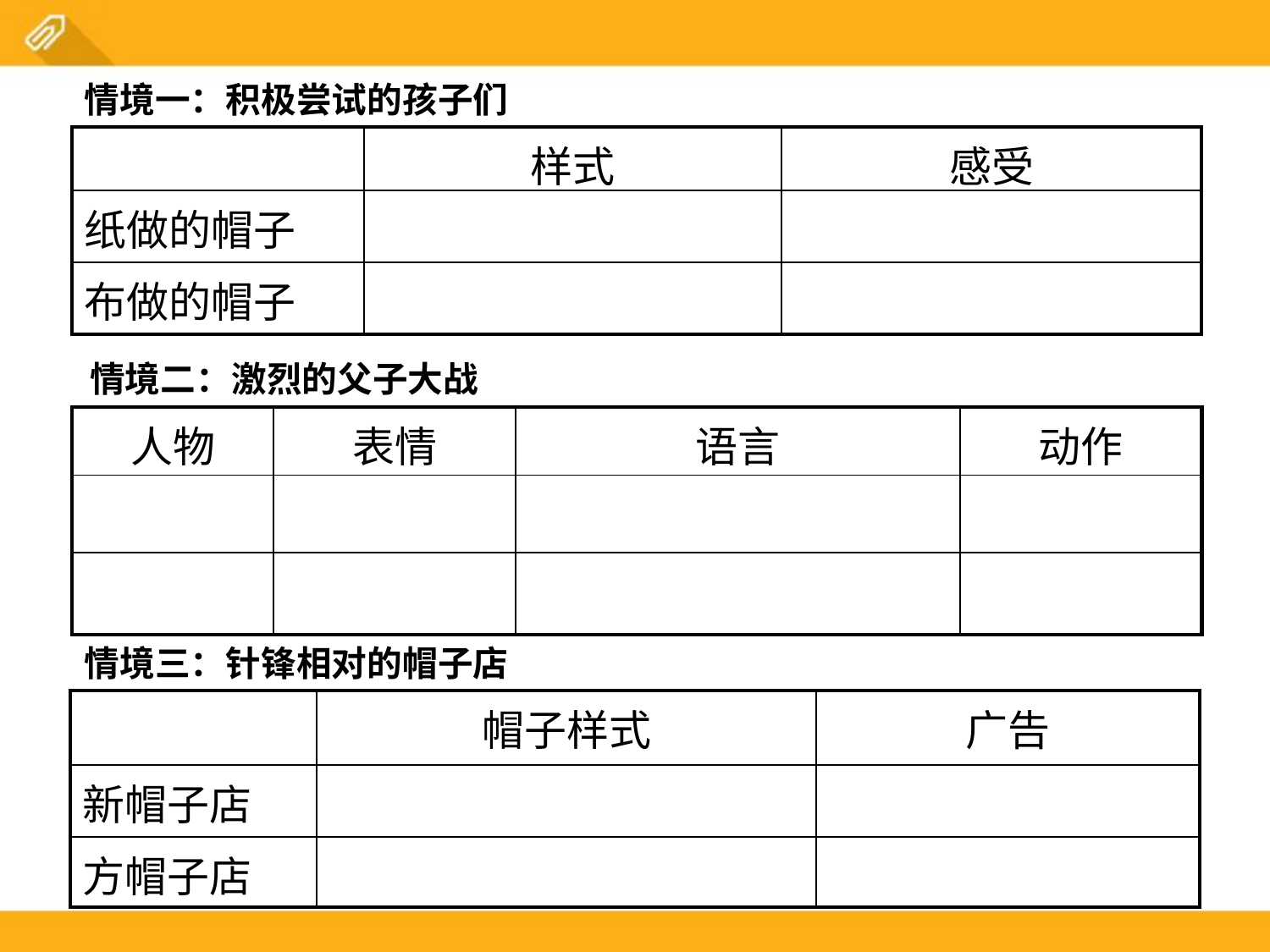

情境一：积极尝试的孩子们
|  | 样式 | 感受 |
| --- | --- | --- |
| 纸做的帽子 |  |  |
| 布做的帽子 |  |  |
情境二：激烈的父子大战
| 人物 | 表情 | 语言 | 动作 |
| --- | --- | --- | --- |
|  |  |  |  |
|  |  |  |  |

情境三：针锋相对的帽子店
|  | 帽子样式 | 广告 |
| --- | --- | --- |
| 新帽子店 |  |  |
| 方帽子店 |  |  |